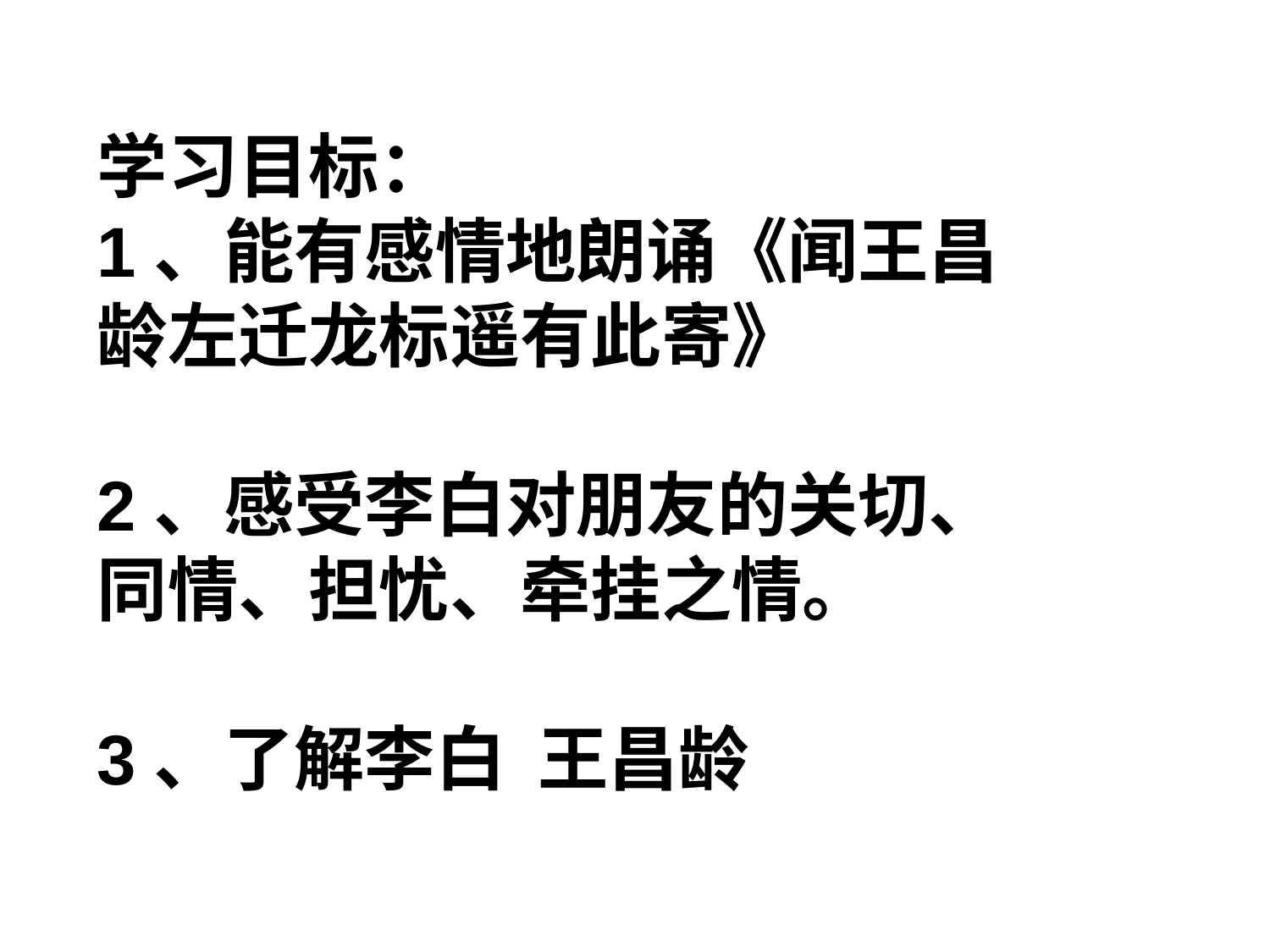

学习目标：
1、能有感情地朗诵《闻王昌龄左迁龙标遥有此寄》

2、感受李白对朋友的关切、同情、担忧、牵挂之情。

3、了解李白  王昌龄